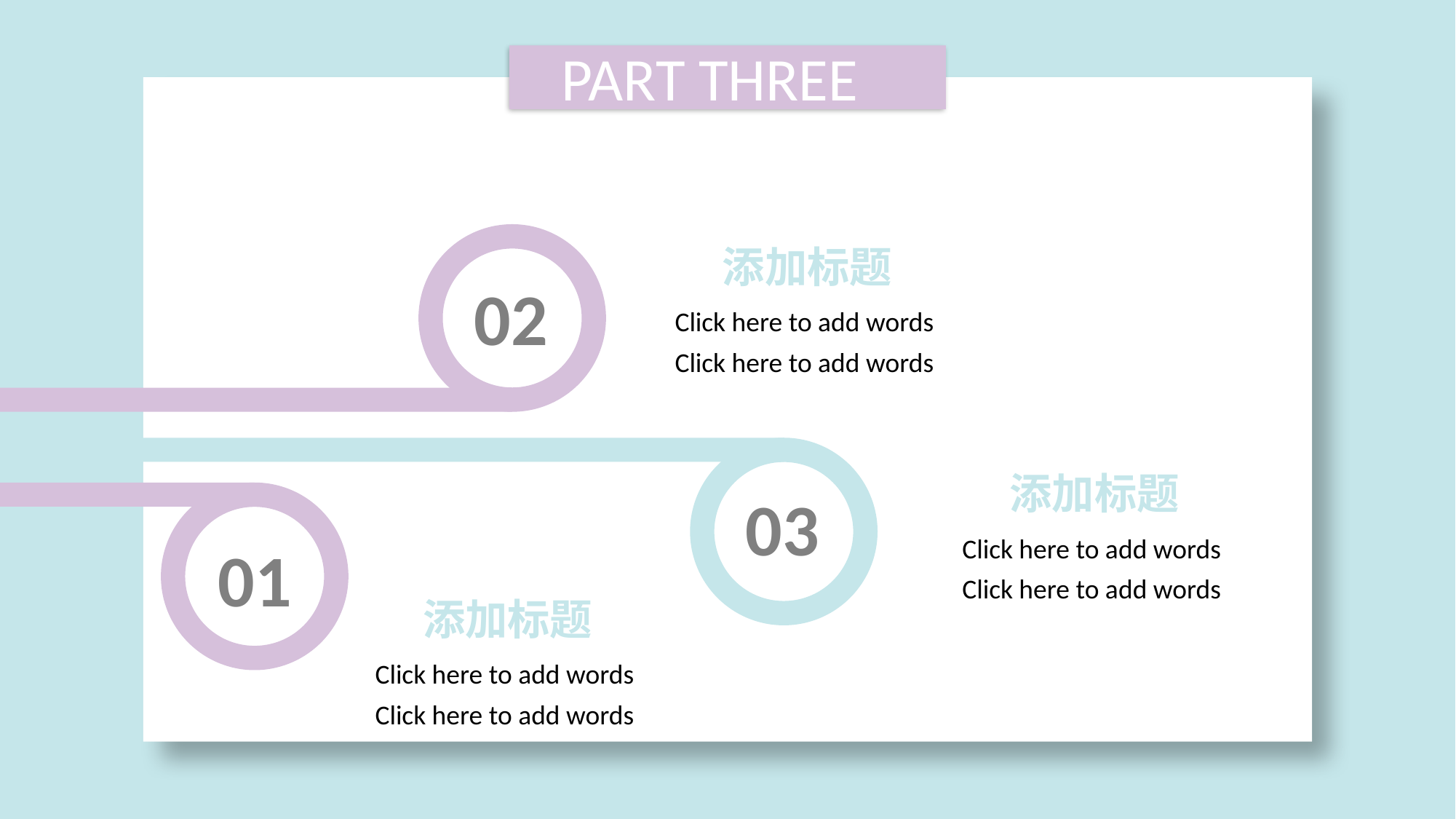

PART THREE

添加标题
02
Click here to add words
Click here to add words

添加标题
03

Click here to add words
01
Click here to add words
添加标题
Click here to add words
Click here to add words